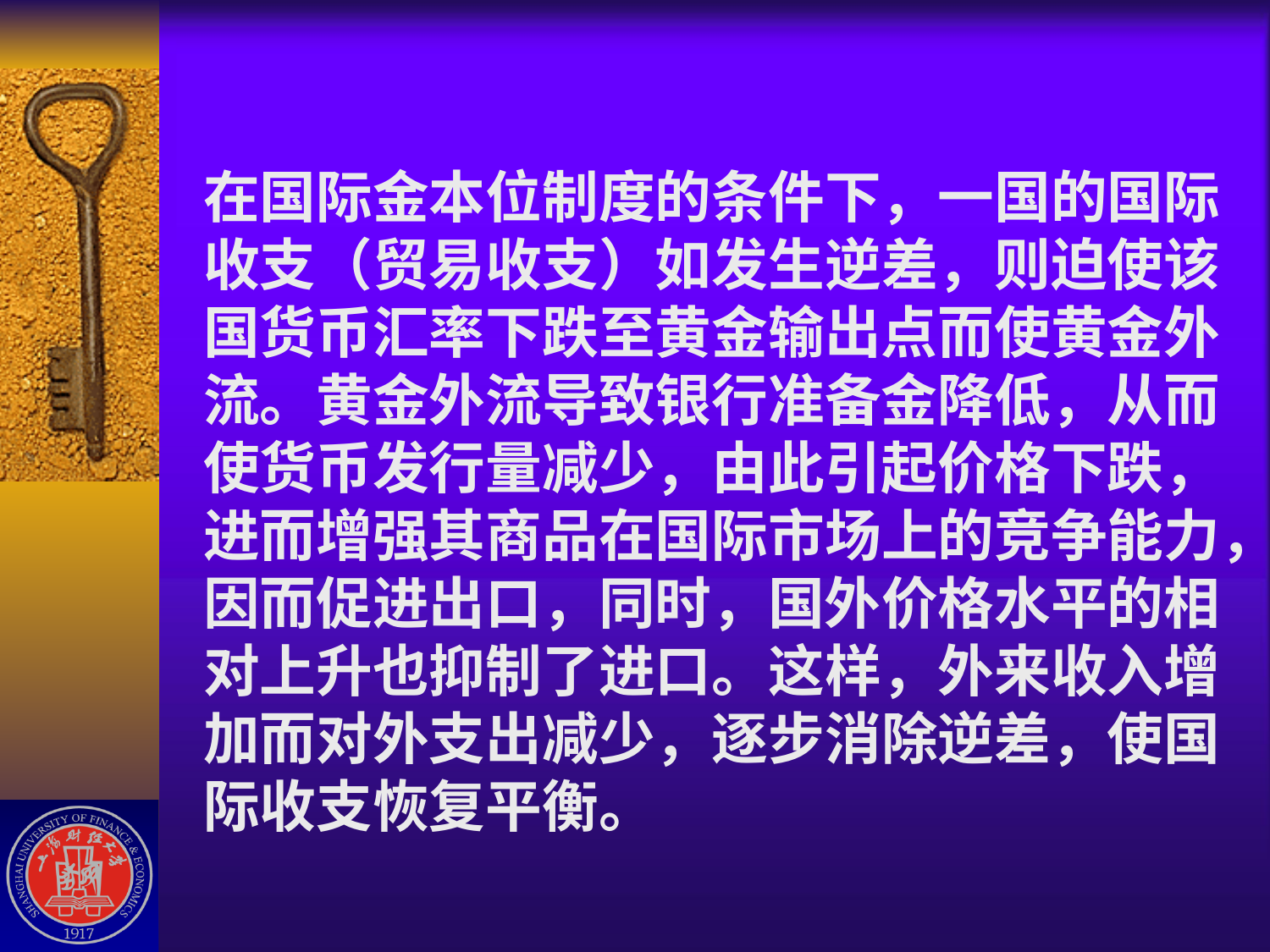

# 在国际金本位制度的条件下，一国的国际收支（贸易收支）如发生逆差，则迫使该国货币汇率下跌至黄金输出点而使黄金外流。黄金外流导致银行准备金降低，从而使货币发行量减少，由此引起价格下跌，进而增强其商品在国际市场上的竞争能力，因而促进出口，同时，国外价格水平的相对上升也抑制了进口。这样，外来收入增加而对外支出减少，逐步消除逆差，使国际收支恢复平衡。